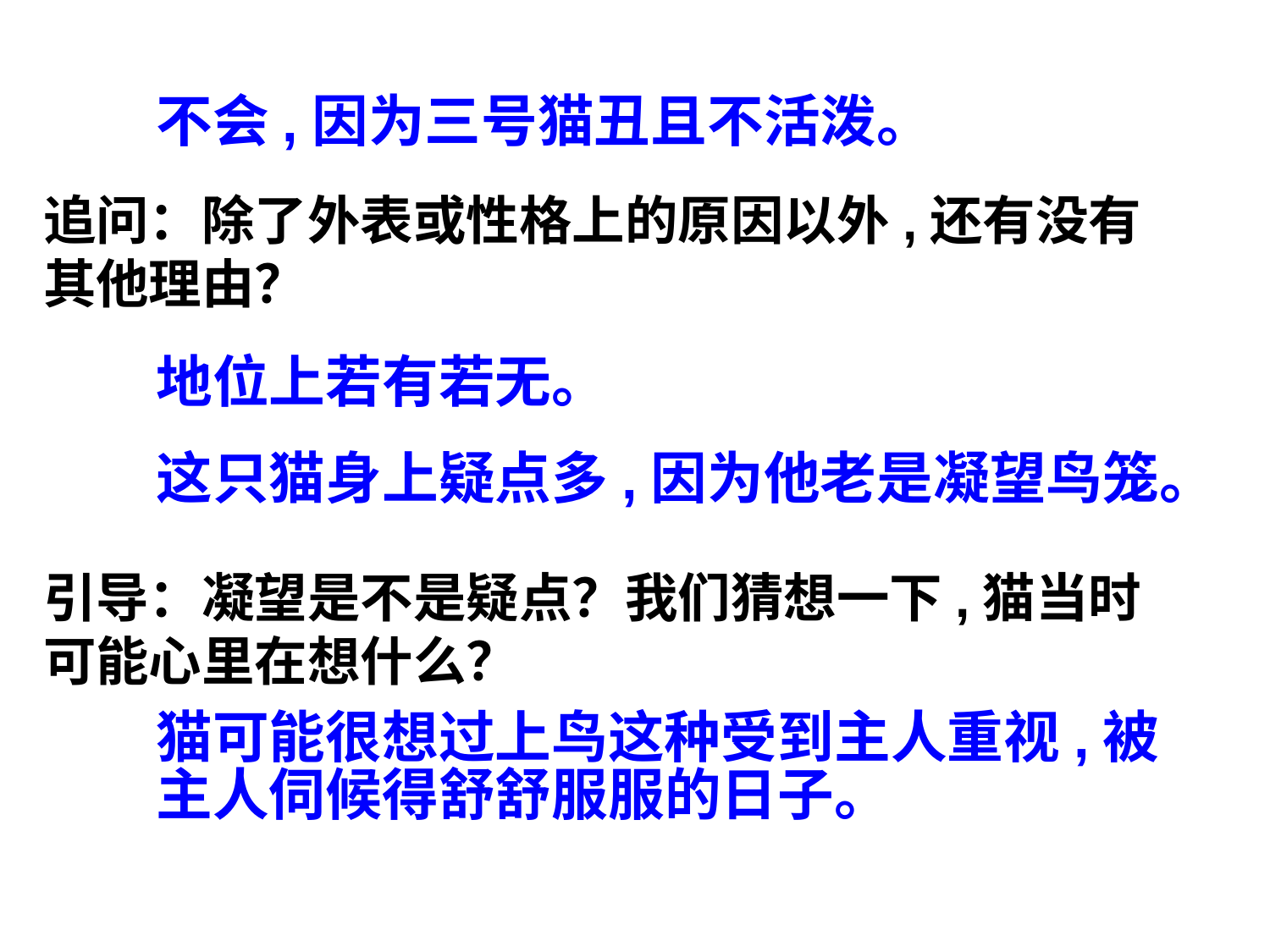

不会,因为三号猫丑且不活泼。
追问：除了外表或性格上的原因以外,还有没有其他理由？
地位上若有若无。
这只猫身上疑点多,因为他老是凝望鸟笼。
引导：凝望是不是疑点？我们猜想一下,猫当时可能心里在想什么？
猫可能很想过上鸟这种受到主人重视,被主人伺候得舒舒服服的日子。